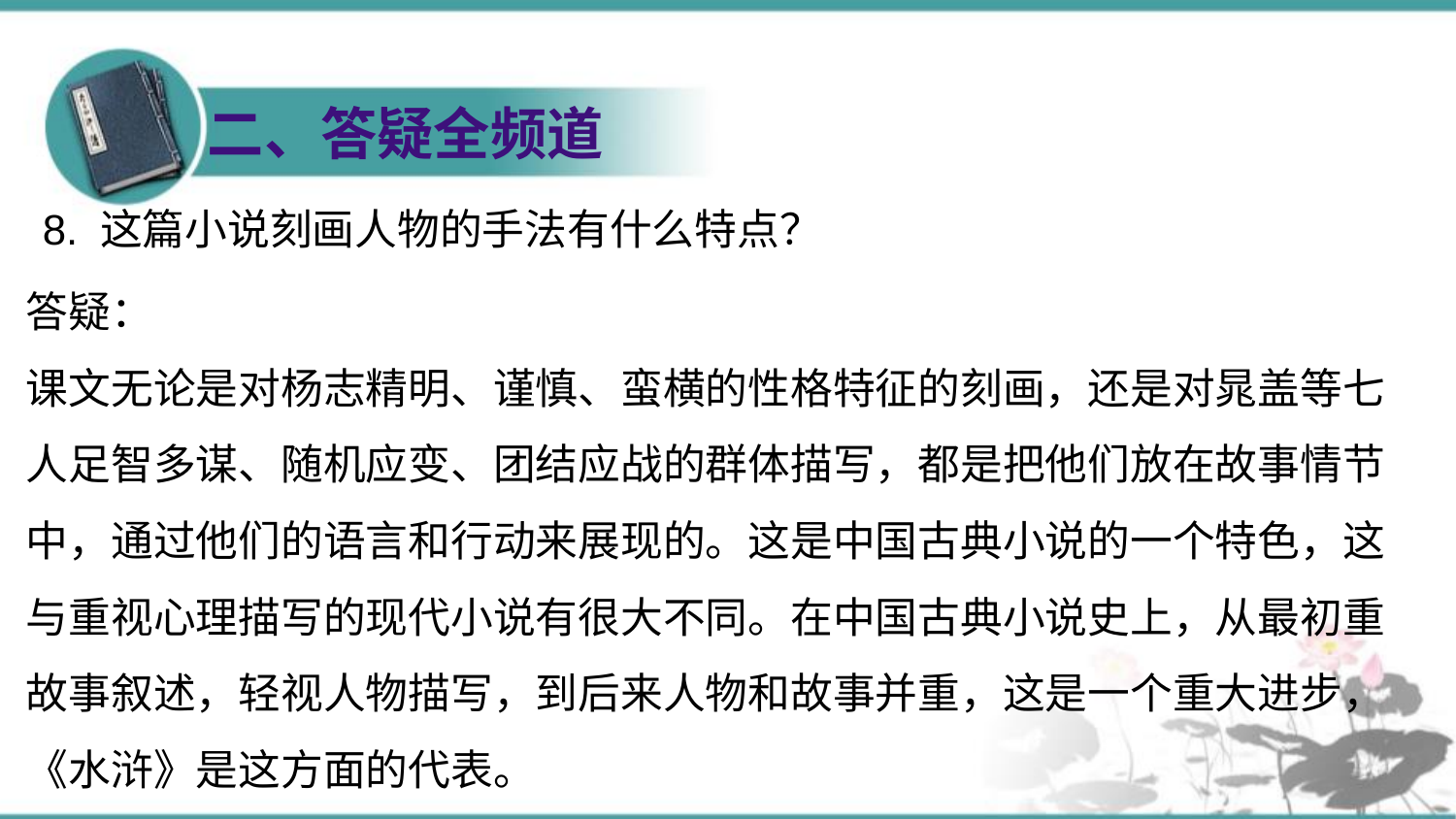

二、答疑全频道
8. 这篇小说刻画人物的手法有什么特点？
答疑：
课文无论是对杨志精明、谨慎、蛮横的性格特征的刻画，还是对晁盖等七人足智多谋、随机应变、团结应战的群体描写，都是把他们放在故事情节中，通过他们的语言和行动来展现的。这是中国古典小说的一个特色，这与重视心理描写的现代小说有很大不同。在中国古典小说史上，从最初重故事叙述，轻视人物描写，到后来人物和故事并重，这是一个重大进步，《水浒》是这方面的代表。